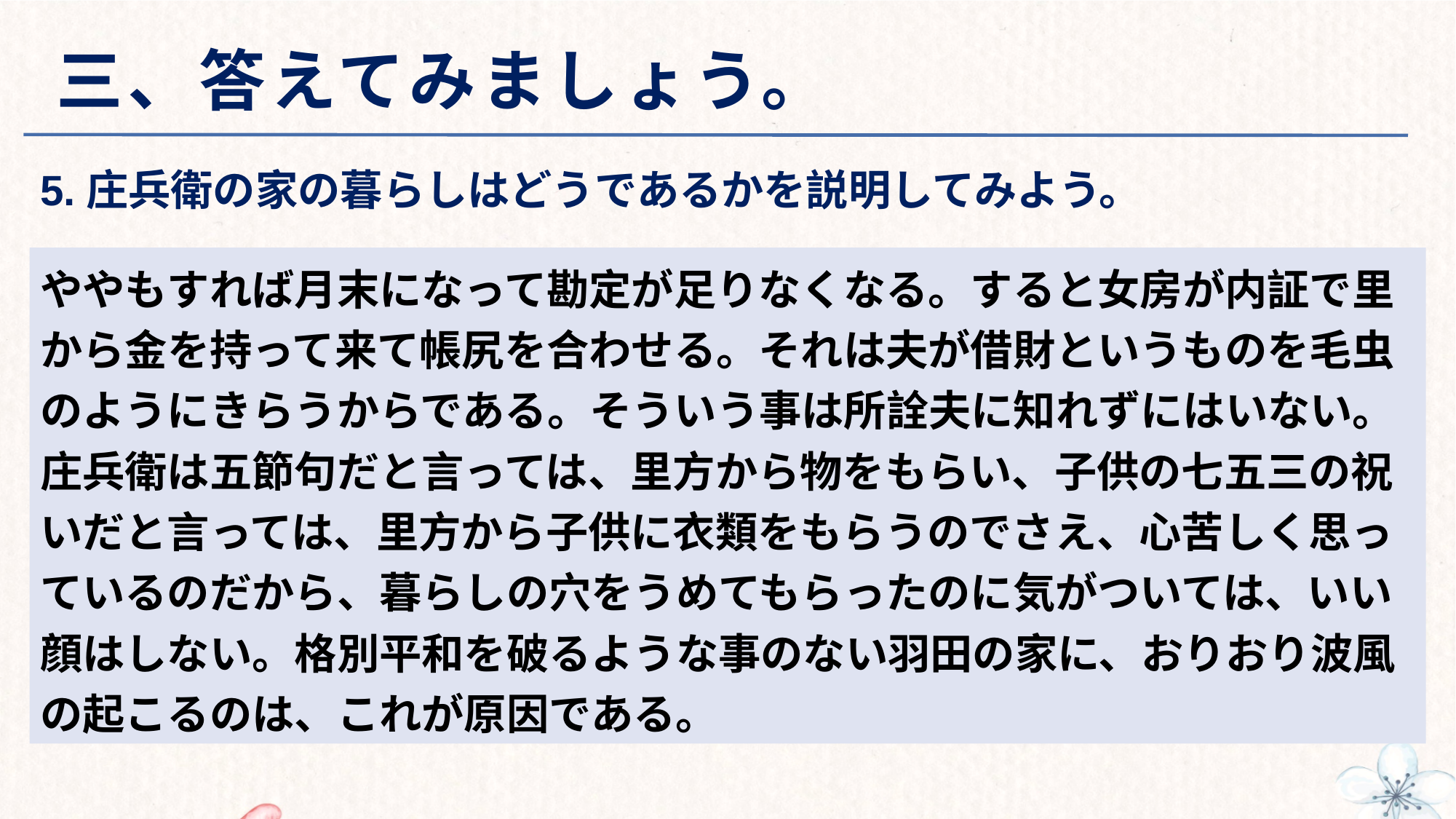

# 三、答えてみましょう。
5.庄兵衛の家の暮らしはどうであるかを説明してみよう。
ややもすれば月末になって勘定が足りなくなる。すると女房が内証で里から金を持って来て帳尻を合わせる。それは夫が借財というものを毛虫のようにきらうからである。そういう事は所詮夫に知れずにはいない。庄兵衛は五節句だと言っては、里方から物をもらい、子供の七五三の祝いだと言っては、里方から子供に衣類をもらうのでさえ、心苦しく思っているのだから、暮らしの穴をうめてもらったのに気がついては、いい顔はしない。格別平和を破るような事のない羽田の家に、おりおり波風の起こるのは、これが原因である。